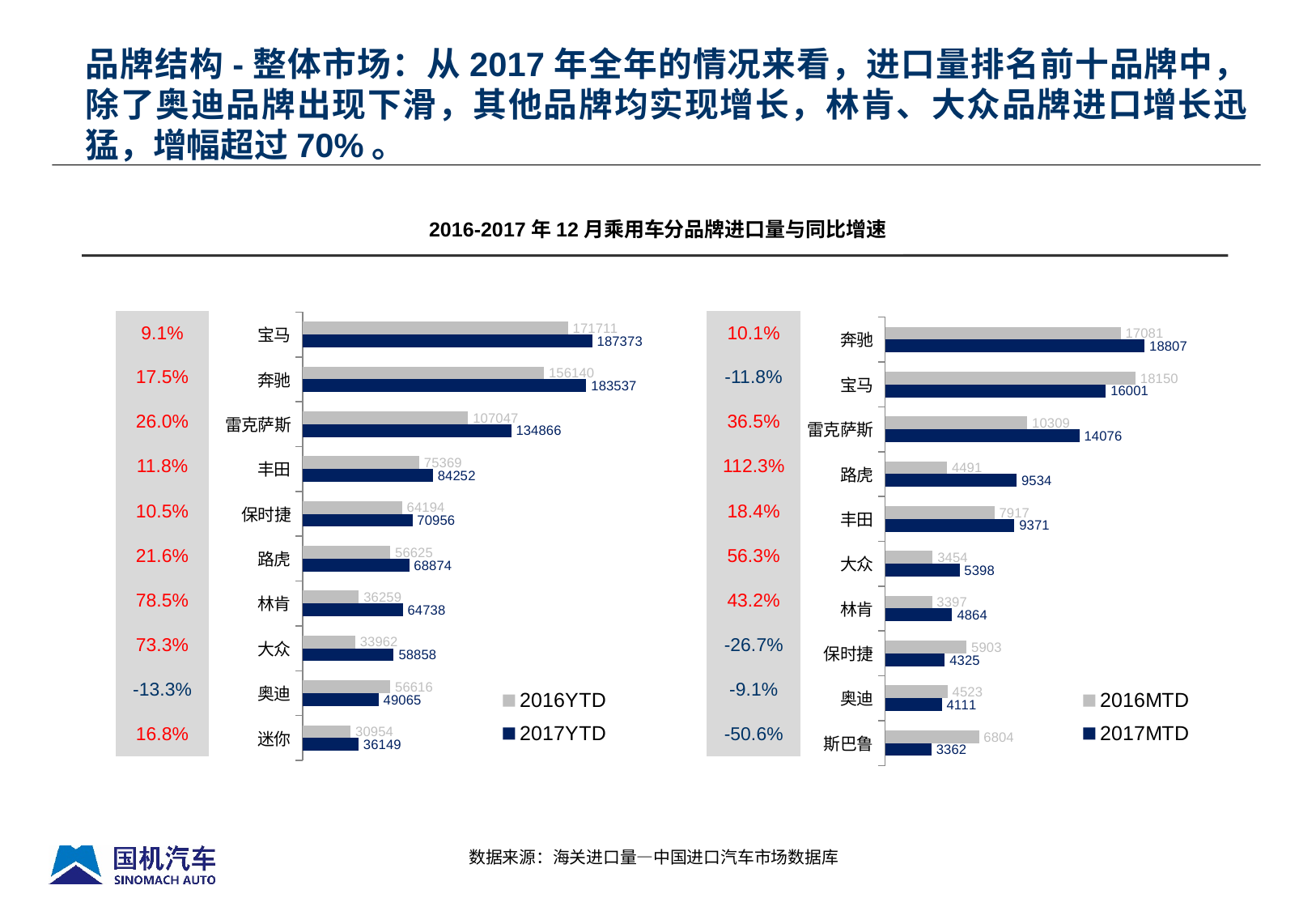

品牌结构-整体市场：从2017年全年的情况来看，进口量排名前十品牌中，除了奥迪品牌出现下滑，其他品牌均实现增长，林肯、大众品牌进口增长迅猛，增幅超过70%。
2016-2017年12月乘用车分品牌进口量与同比增速

### Chart

| Category | 2017MTD | 2016MTD |
|---|---|---|
| 斯巴鲁 | 3362.0 | 6804.0 |
| 奥迪 | 4111.0 | 4523.0 |
| 保时捷 | 4325.0 | 5903.0 |
| 林肯 | 4864.0 | 3397.0 |
| 大众 | 5398.0 | 3454.0 |
| 丰田 | 9371.0 | 7917.0 |
| 路虎 | 9534.0 | 4491.0 |
| 雷克萨斯 | 14076.0 | 10309.0 |
| 宝马 | 16001.0 | 18150.0 |
| 奔驰 | 18807.0 | 17081.0 |

### Chart

| Category | 2017YTD | 2016YTD |
|---|---|---|
| 迷你 | 36149.0 | 30954.0 |
| 奥迪 | 49065.0 | 56616.0 |
| 大众 | 58858.0 | 33962.0 |
| 林肯 | 64738.0 | 36259.0 |
| 路虎 | 68874.0 | 56625.0 |
| 保时捷 | 70956.0 | 64194.0 |
| 丰田 | 84252.0 | 75369.0 |
| 雷克萨斯 | 134866.0 | 107047.0 |
| 奔驰 | 183537.0 | 156140.0 |
| 宝马 | 187373.0 | 171711.0 |
| 9.1% |
| --- |
| 17.5% |
| 26.0% |
| 11.8% |
| 10.5% |
| 21.6% |
| 78.5% |
| 73.3% |
| -13.3% |
| 16.8% |
| 10.1% |
| --- |
| -11.8% |
| 36.5% |
| 112.3% |
| 18.4% |
| 56.3% |
| 43.2% |
| -26.7% |
| -9.1% |
| -50.6% |
数据来源：海关进口量—中国进口汽车市场数据库